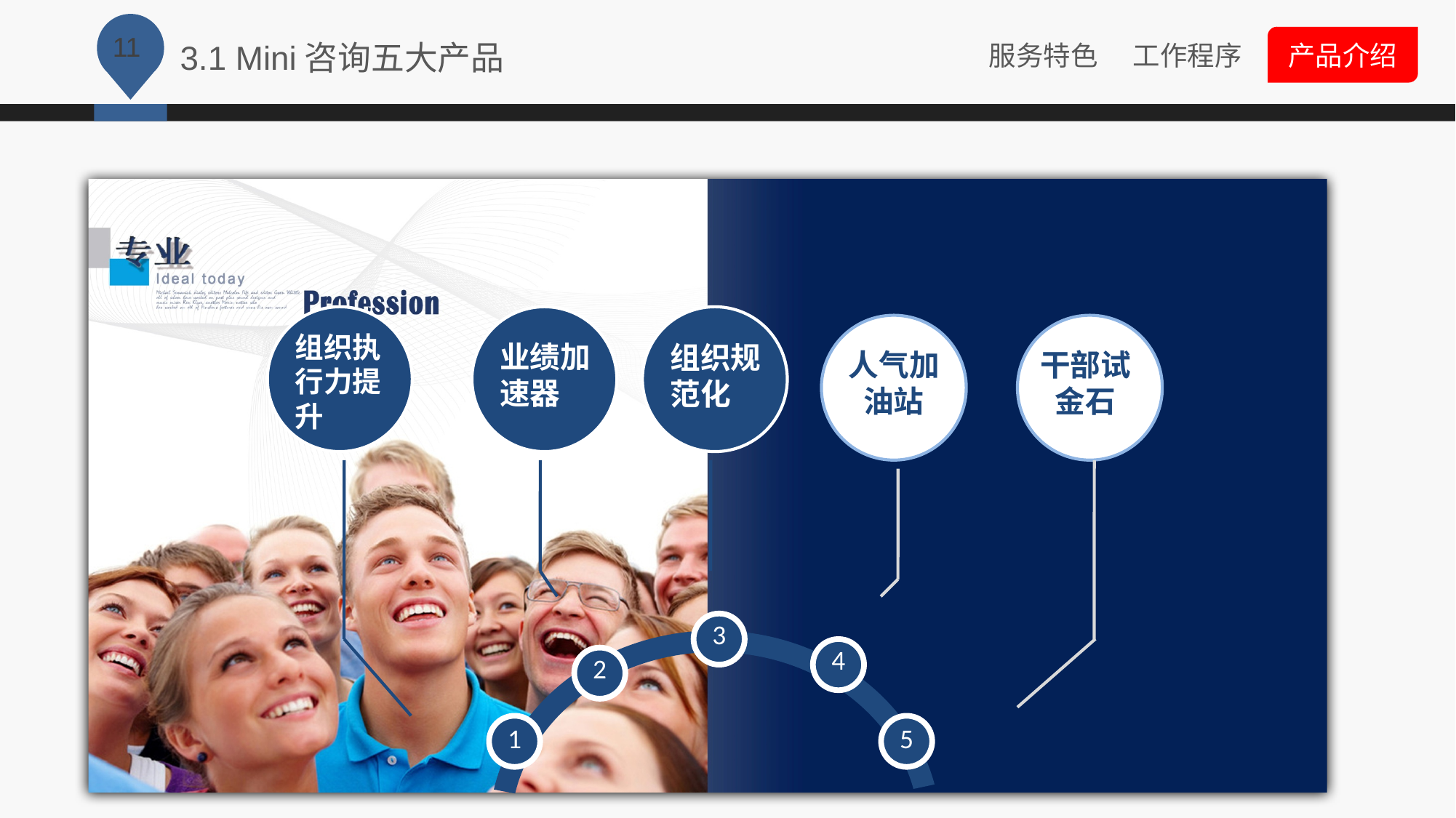

3.1 Mini咨询五大产品

组织执行力提升
业绩加速器
组织规范化
人气加油站
干部试金石
3

4

2

1

5